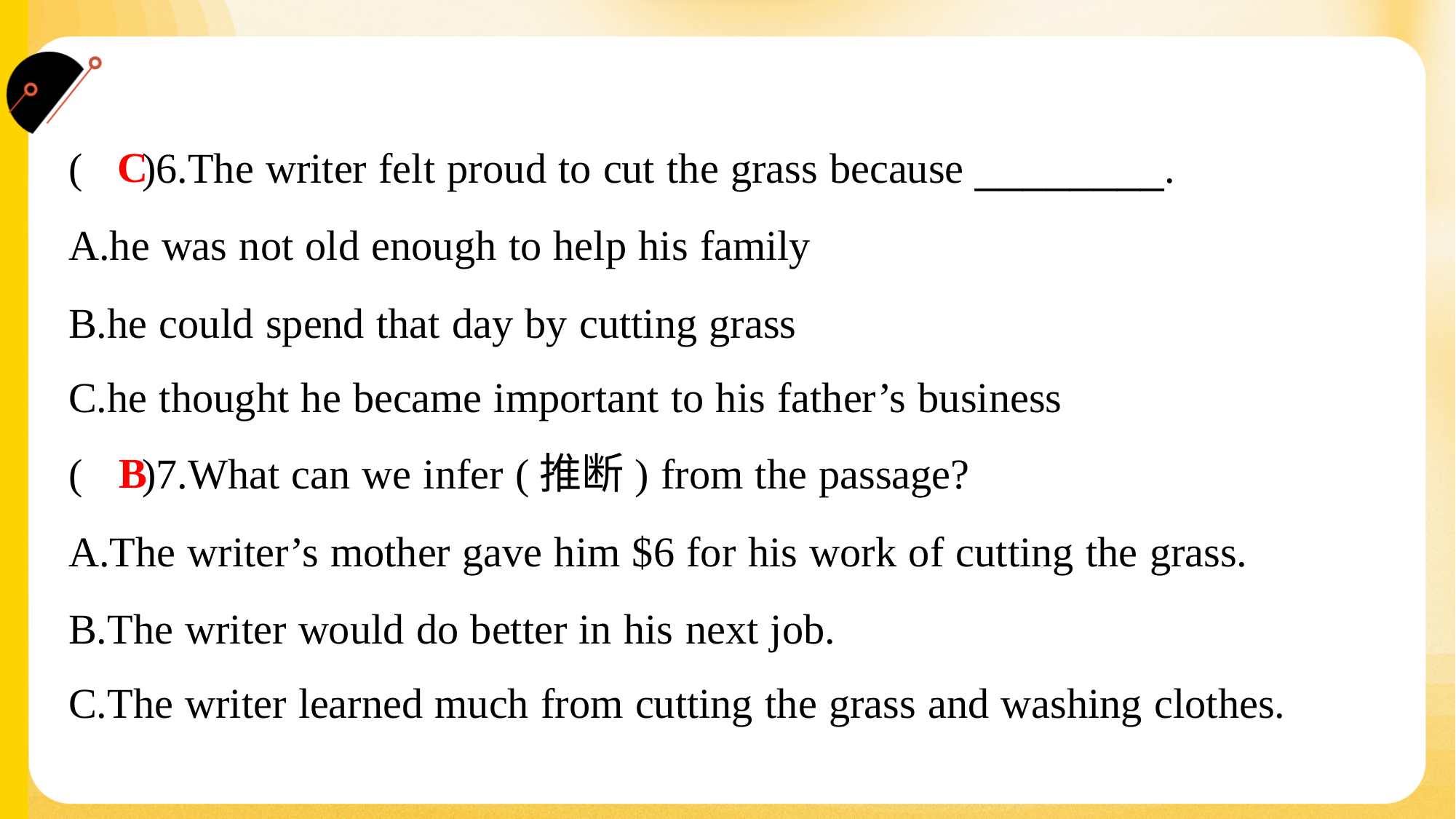

C
(     )6.The writer felt proud to cut the grass because ________.
A.he was not old enough to help his family
B.he could spend that day by cutting grass
C.he thought he became important to his father’s business
B
(     )7.What can we infer (推断) from the passage?
A.The writer’s mother gave him $6 for his work of cutting the grass.
B.The writer would do better in his next job.
C.The writer learned much from cutting the grass and washing clothes.